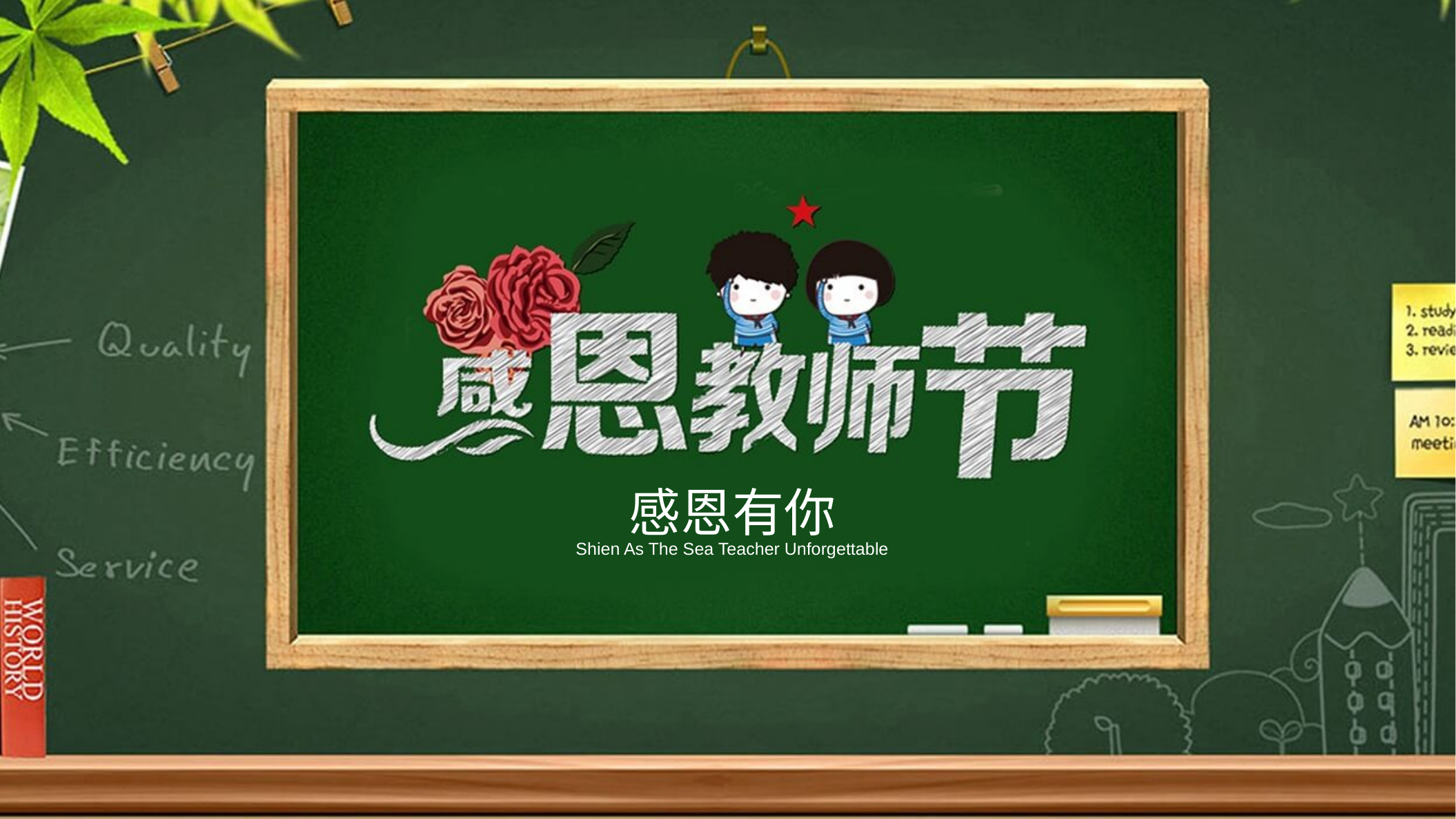

感恩有你
Shien As The Sea Teacher Unforgettable